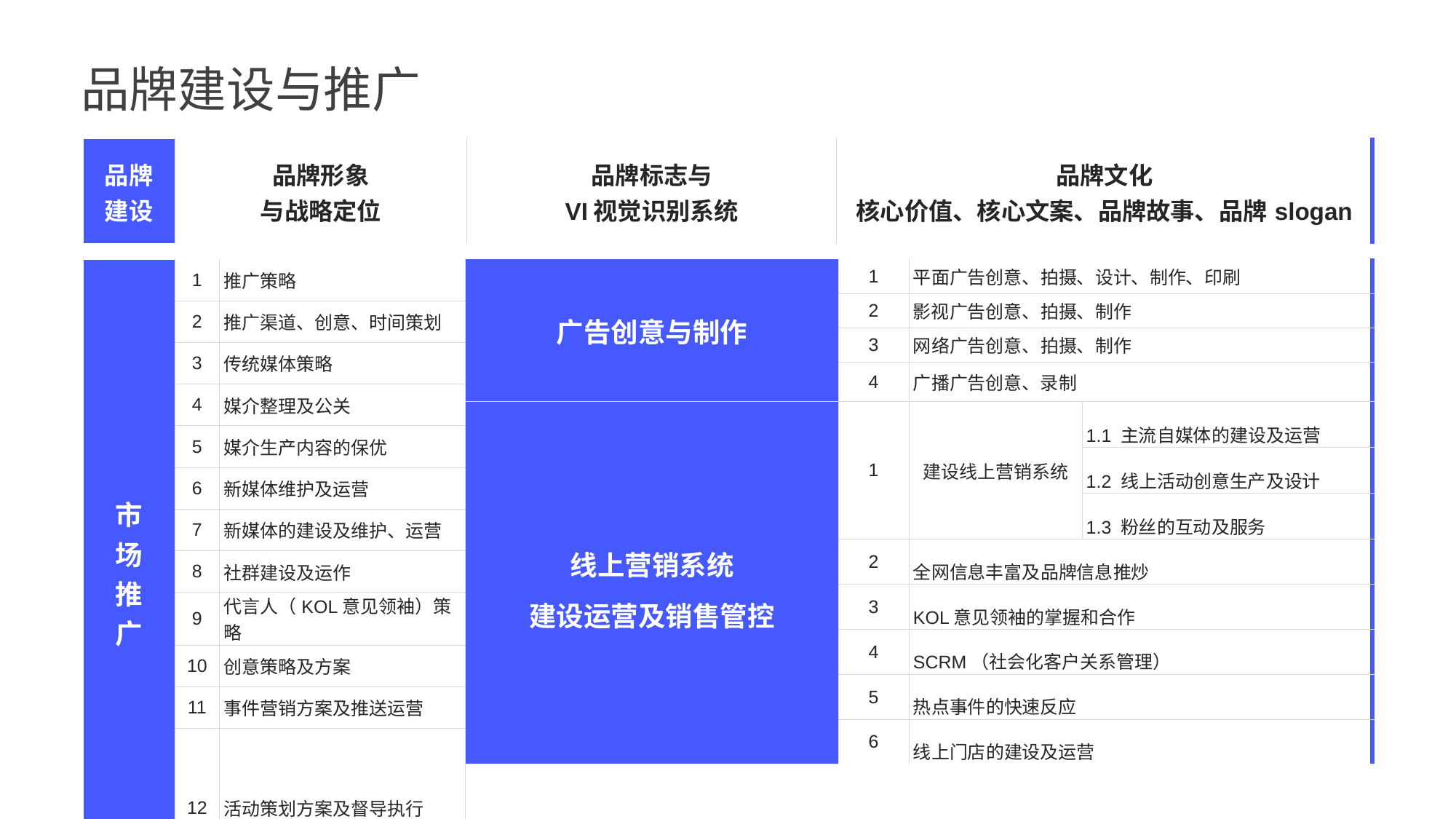

品牌建设与推广
| 品牌建设 | 品牌形象 与战略定位 | 品牌标志与 VI视觉识别系统 | 品牌文化 核心价值、核心文案、品牌故事、品牌slogan |
| --- | --- | --- | --- |

| 广告创意与制作 | 1 | 平面广告创意、拍摄、设计、制作、印刷 |  |
| --- | --- | --- | --- |
|  | 2 | 影视广告创意、拍摄、制作 |  |
|  | 3 | 网络广告创意、拍摄、制作 |  |
|  | 4 | 广播广告创意、录制 |  |
| 线上营销系统 建设运营及销售管控 | 1 | 建设线上营销系统 | 1.1 主流自媒体的建设及运营 |
|  |  |  | 1.2 线上活动创意生产及设计 |
|  |  |  | 1.3 粉丝的互动及服务 |
|  | 2 | 全网信息丰富及品牌信息推炒 |  |
|  | 3 | KOL意见领袖的掌握和合作 | 1.3 粉丝的互动及服务 |
|  | 4 | SCRM（社会化客户关系管理） |  |
|  | 5 | 热点事件的快速反应 |  |
|  | 6 | 线上门店的建设及运营 |  |
| 市 场 推 广 | 1 | 推广策略 |
| --- | --- | --- |
|  | 2 | 推广渠道、创意、时间策划 |
|  | 3 | 传统媒体策略 |
|  | 4 | 媒介整理及公关 |
|  | 5 | 媒介生产内容的保优 |
|  | 6 | 新媒体维护及运营 |
|  | 7 | 新媒体的建设及维护、运营 |
|  | 8 | 社群建设及运作 |
|  | 9 | 代言人（KOL意见领袖）策略 |
|  | 10 | 创意策略及方案 |
|  | 11 | 事件营销方案及推送运营 |
|  | 12 | 活动策划方案及督导执行 |